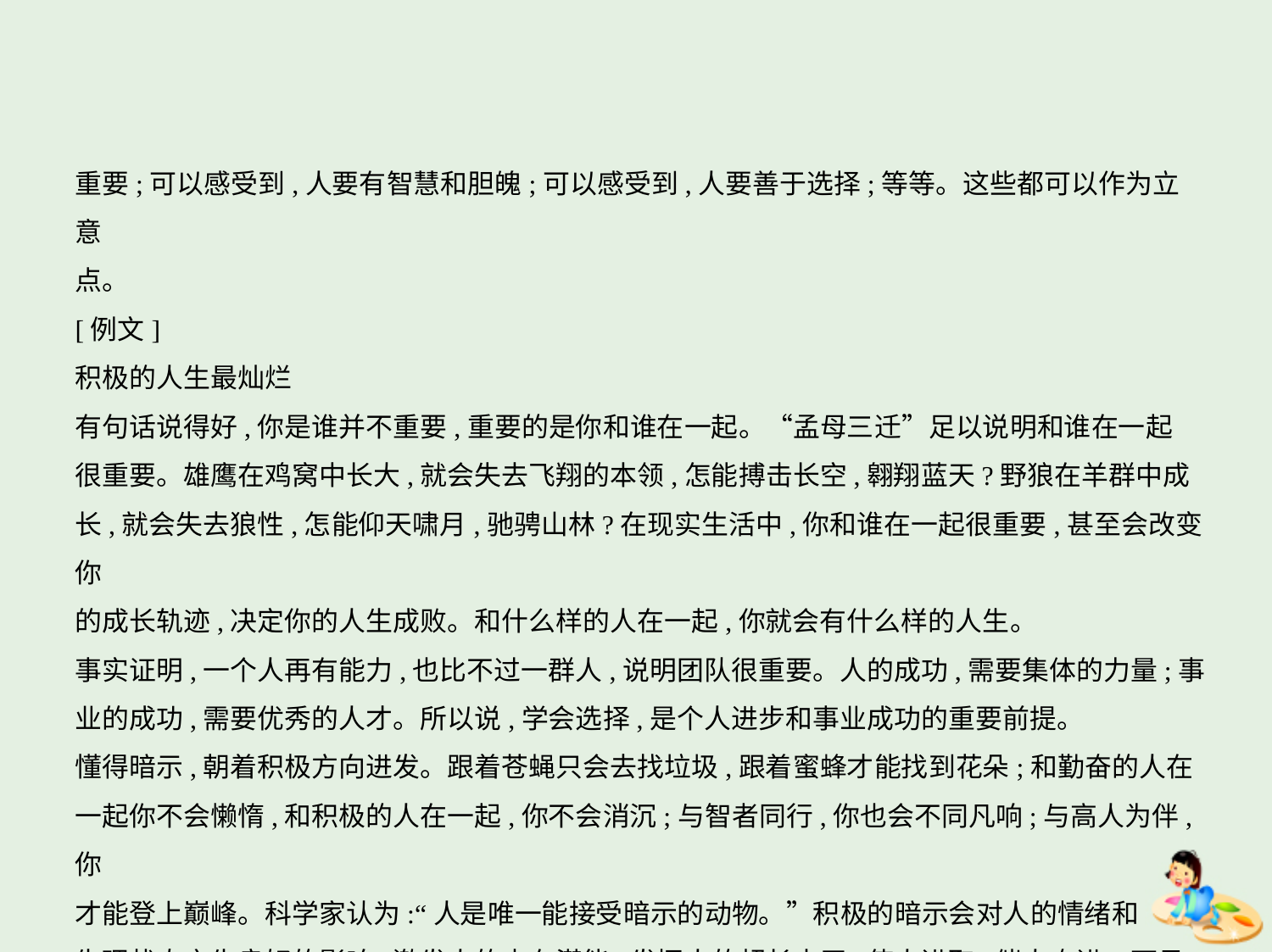

重要;可以感受到,人要有智慧和胆魄;可以感受到,人要善于选择;等等。这些都可以作为立意
点。
[例文]
积极的人生最灿烂
有句话说得好,你是谁并不重要,重要的是你和谁在一起。“孟母三迁”足以说明和谁在一起
很重要。雄鹰在鸡窝中长大,就会失去飞翔的本领,怎能搏击长空,翱翔蓝天?野狼在羊群中成
长,就会失去狼性,怎能仰天啸月,驰骋山林?在现实生活中,你和谁在一起很重要,甚至会改变你
的成长轨迹,决定你的人生成败。和什么样的人在一起,你就会有什么样的人生。
事实证明,一个人再有能力,也比不过一群人,说明团队很重要。人的成功,需要集体的力量;事
业的成功,需要优秀的人才。所以说,学会选择,是个人进步和事业成功的重要前提。
懂得暗示,朝着积极方向进发。跟着苍蝇只会去找垃圾,跟着蜜蜂才能找到花朵;和勤奋的人在
一起你不会懒惰,和积极的人在一起,你不会消沉;与智者同行,你也会不同凡响;与高人为伴,你
才能登上巅峰。科学家认为:“人是唯一能接受暗示的动物。”积极的暗示会对人的情绪和
生理状态产生良好的影响,激发人的内在潜能,发挥人的超长水平,使人进取,催人奋进。可见,